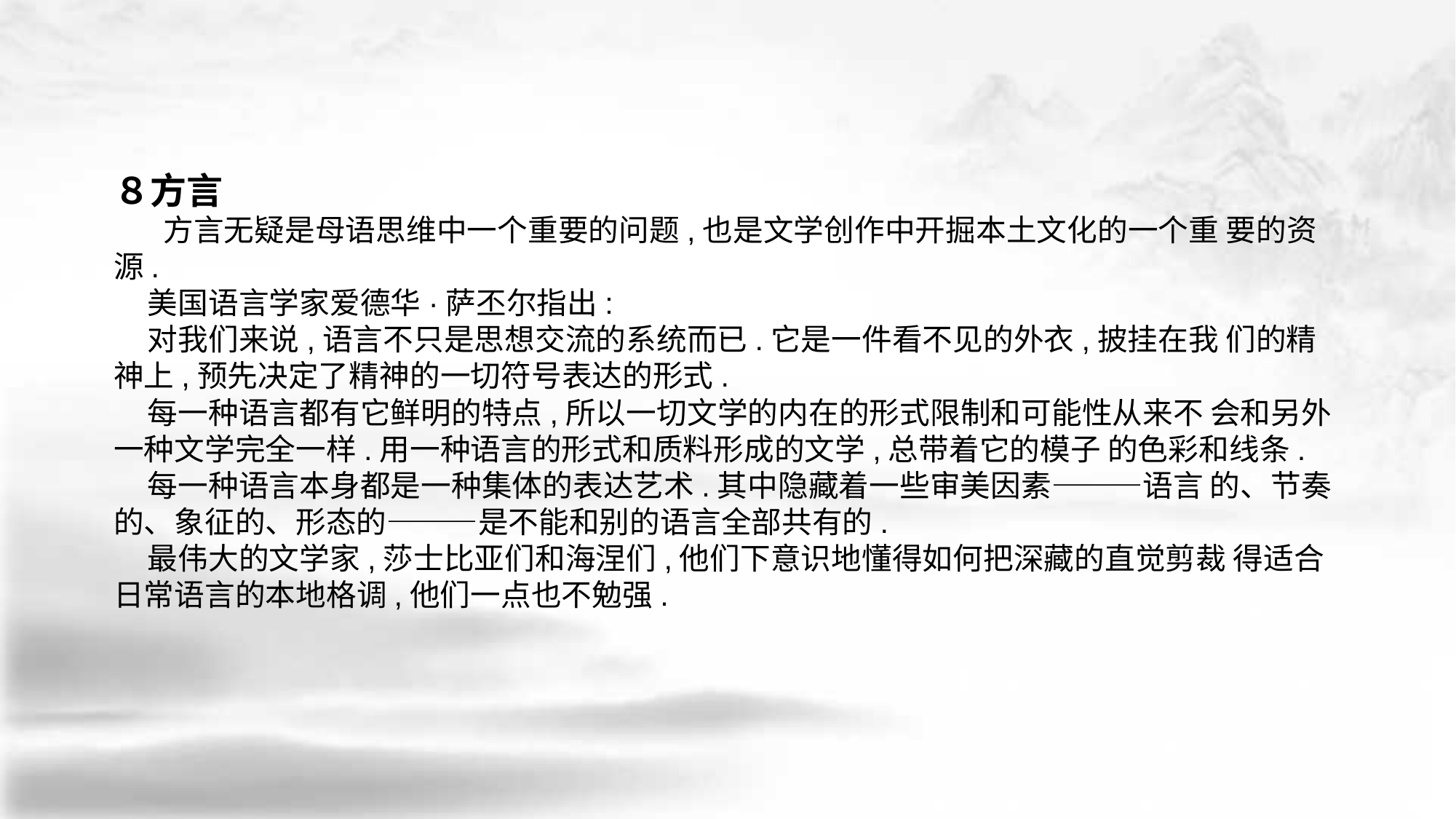

８方言
       方言无疑是母语思维中一个重要的问题,也是文学创作中开掘本土文化的一个重 要的资源.
    美国语言学家爱德华·萨丕尔指出:
    对我们来说,语言不只是思想交流的系统而已.它是一件看不见的外衣,披挂在我 们的精神上,预先决定了精神的一切符号表达的形式.
    每一种语言都有它鲜明的特点,所以一切文学的内在的形式限制和可能性从来不 会和另外一种文学完全一样.用一种语言的形式和质料形成的文学,总带着它的模子 的色彩和线条.
    每一种语言本身都是一种集体的表达艺术.其中隐藏着一些审美因素———语言 的、节奏的、象征的、形态的———是不能和别的语言全部共有的.
    最伟大的文学家,莎士比亚们和海涅们,他们下意识地懂得如何把深藏的直觉剪裁 得适合日常语言的本地格调,他们一点也不勉强.